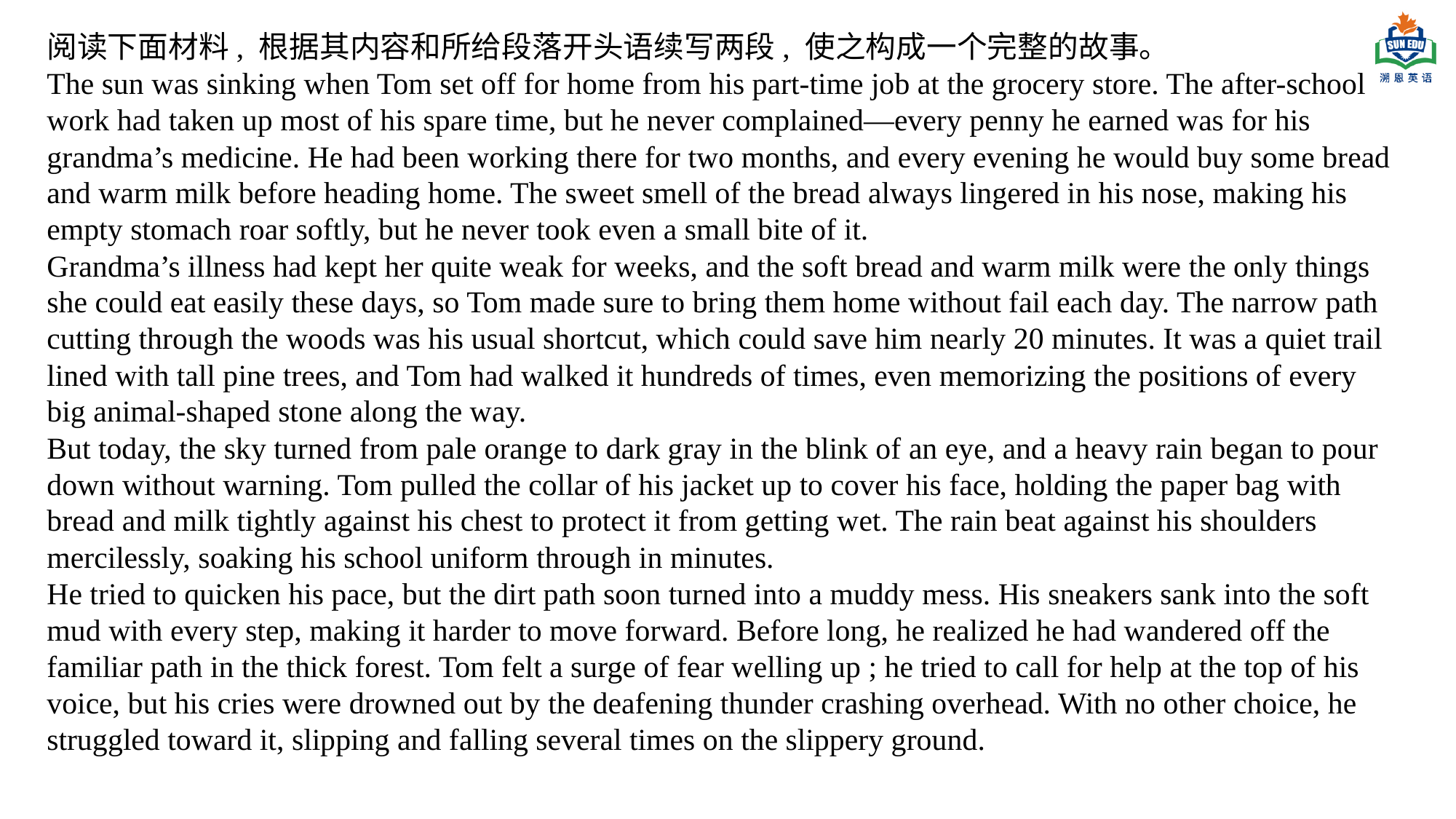

阅读下面材料, 根据其内容和所给段落开头语续写两段, 使之构成一个完整的故事。
The sun was sinking when Tom set off for home from his part-time job at the grocery store. The after-school work had taken up most of his spare time, but he never complained—every penny he earned was for his grandma’s medicine. He had been working there for two months, and every evening he would buy some bread and warm milk before heading home. The sweet smell of the bread always lingered in his nose, making his empty stomach roar softly, but he never took even a small bite of it.
Grandma’s illness had kept her quite weak for weeks, and the soft bread and warm milk were the only things she could eat easily these days, so Tom made sure to bring them home without fail each day. The narrow path cutting through the woods was his usual shortcut, which could save him nearly 20 minutes. It was a quiet trail lined with tall pine trees, and Tom had walked it hundreds of times, even memorizing the positions of every big animal-shaped stone along the way.
But today, the sky turned from pale orange to dark gray in the blink of an eye, and a heavy rain began to pour down without warning. Tom pulled the collar of his jacket up to cover his face, holding the paper bag with bread and milk tightly against his chest to protect it from getting wet. The rain beat against his shoulders mercilessly, soaking his school uniform through in minutes.
He tried to quicken his pace, but the dirt path soon turned into a muddy mess. His sneakers sank into the soft mud with every step, making it harder to move forward. Before long, he realized he had wandered off the familiar path in the thick forest. Tom felt a surge of fear welling up ; he tried to call for help at the top of his voice, but his cries were drowned out by the deafening thunder crashing overhead. With no other choice, he struggled toward it, slipping and falling several times on the slippery ground.